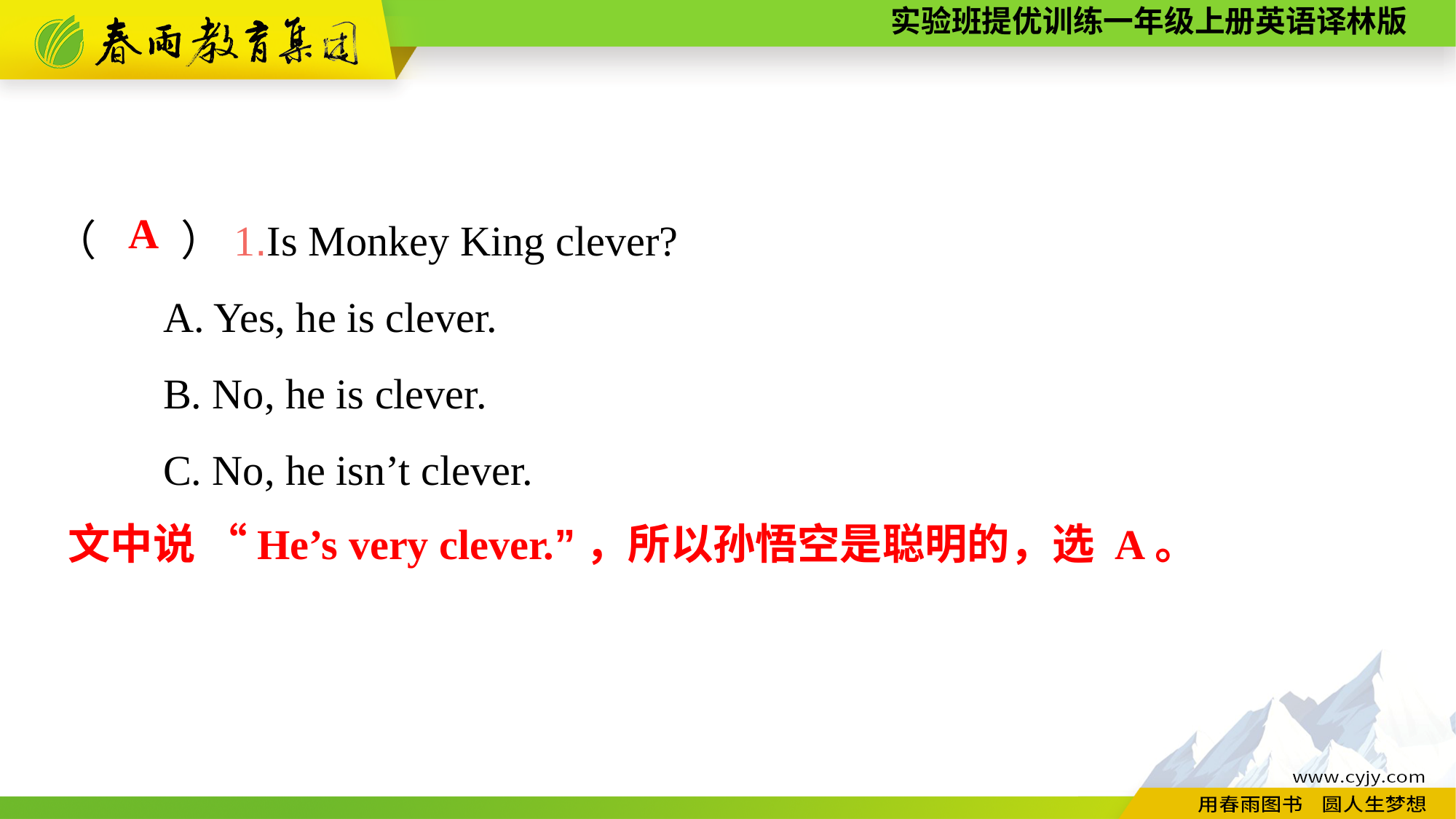

（　　）1.Is Monkey King clever?
	A. Yes, he is clever.
	B. No, he is clever.
	C. No, he isn’t clever.
A
文中说 “He’s very clever.”，所以孙悟空是聪明的，选 A。